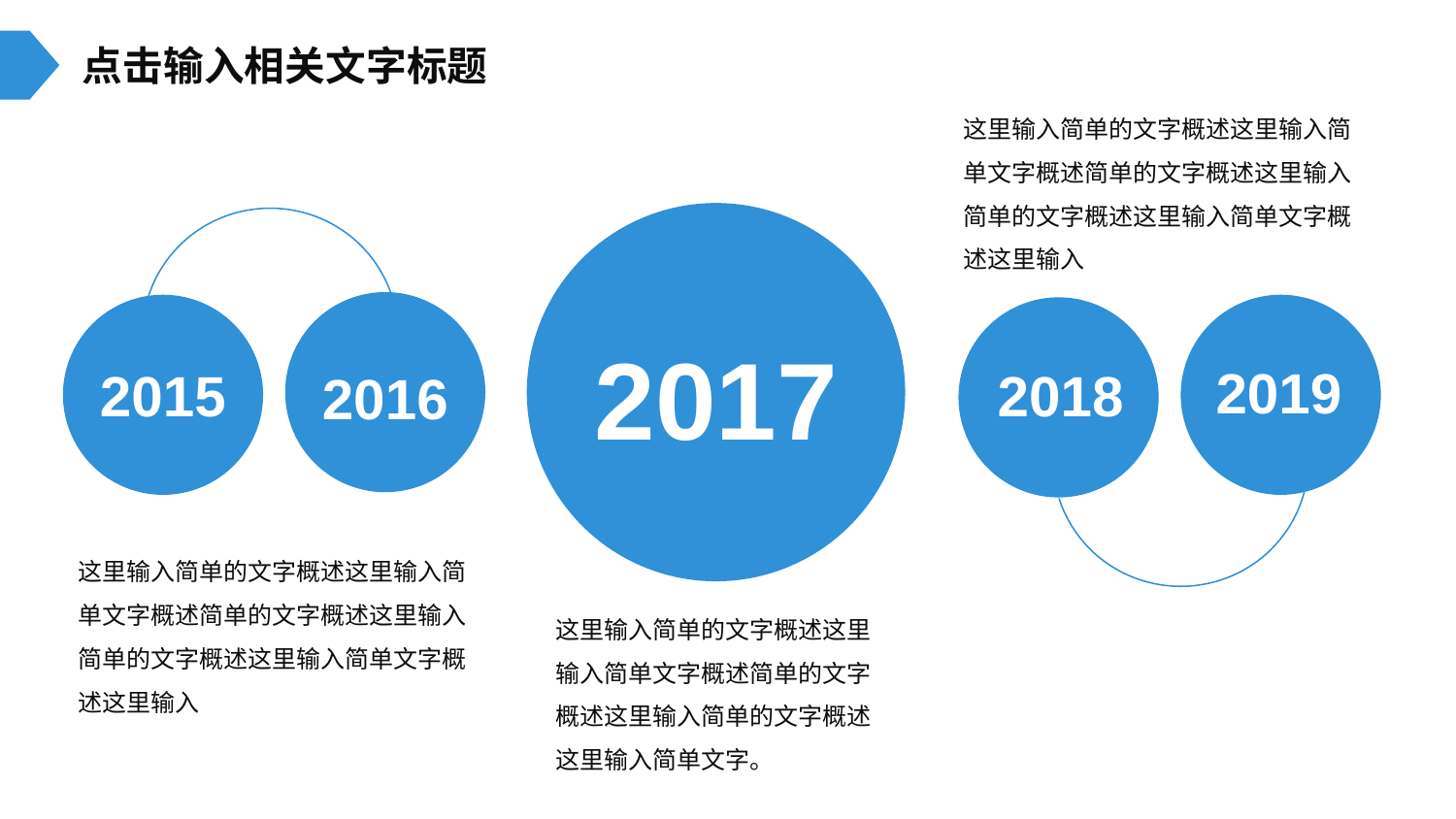

点击输入相关文字标题
这里输入简单的文字概述这里输入简单文字概述简单的文字概述这里输入简单的文字概述这里输入简单文字概述这里输入

2017

2019
2015
2018
2016
这里输入简单的文字概述这里输入简单文字概述简单的文字概述这里输入简单的文字概述这里输入简单文字概述这里输入
这里输入简单的文字概述这里输入简单文字概述简单的文字概述这里输入简单的文字概述这里输入简单文字。